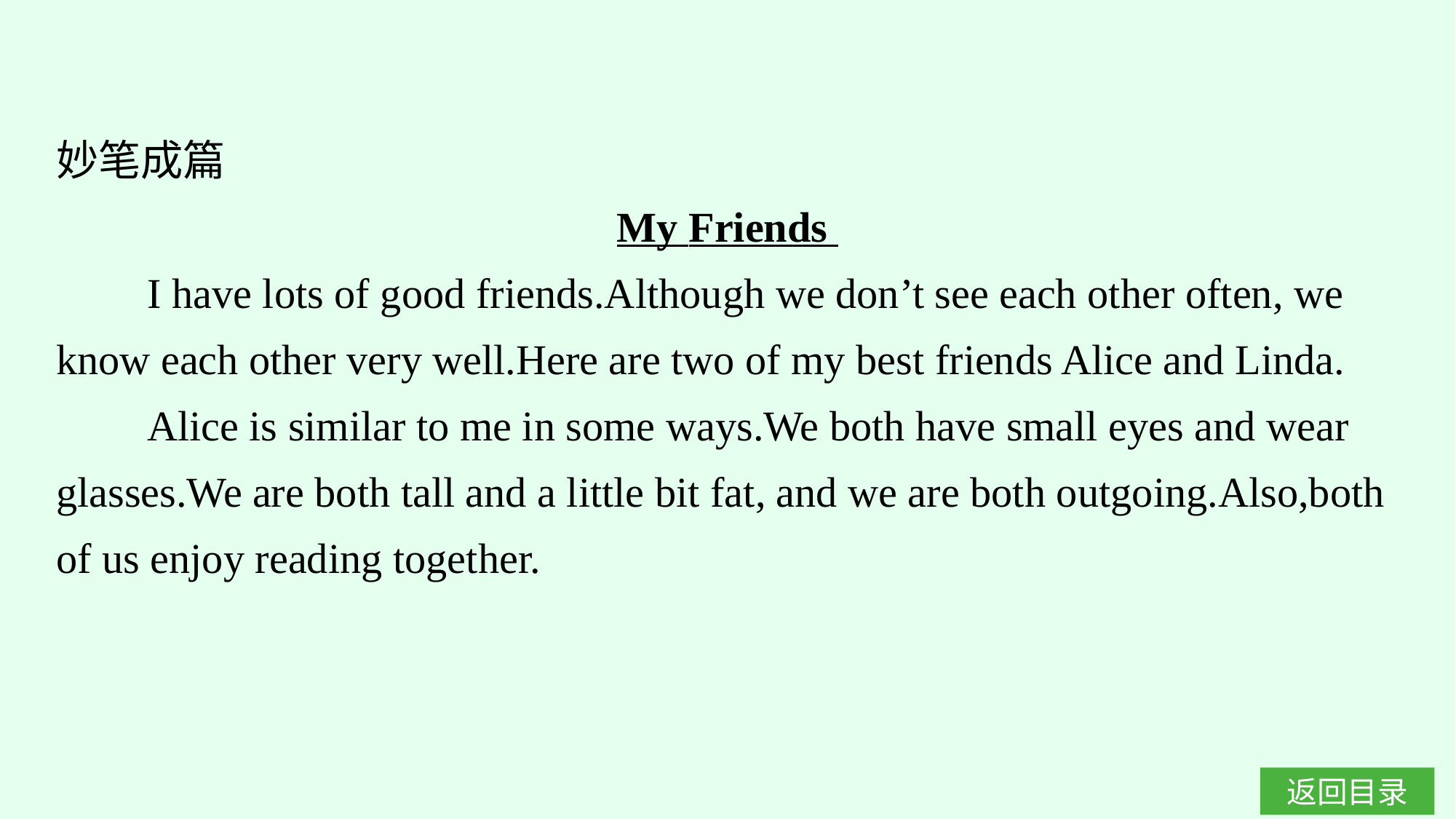

妙笔成篇
My Friends
I have lots of good friends.Although we don’t see each other often, we know each other very well.Here are two of my best friends Alice and Linda.
Alice is similar to me in some ways.We both have small eyes and wear glasses.We are both tall and a little bit fat, and we are both outgoing.Also,both of us enjoy reading together.